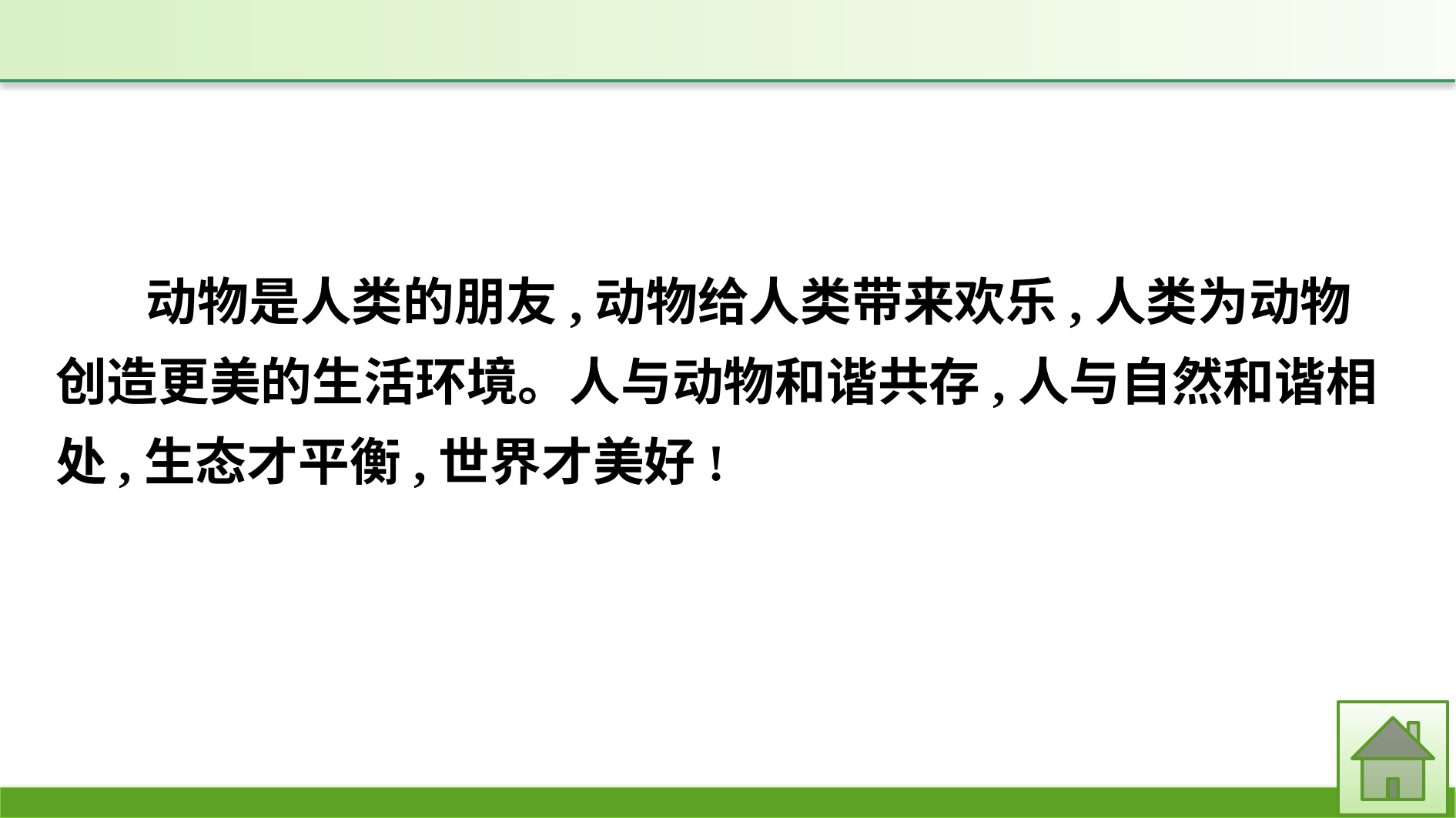

动物是人类的朋友,动物给人类带来欢乐,人类为动物创造更美的生活环境。人与动物和谐共存,人与自然和谐相处,生态才平衡,世界才美好!